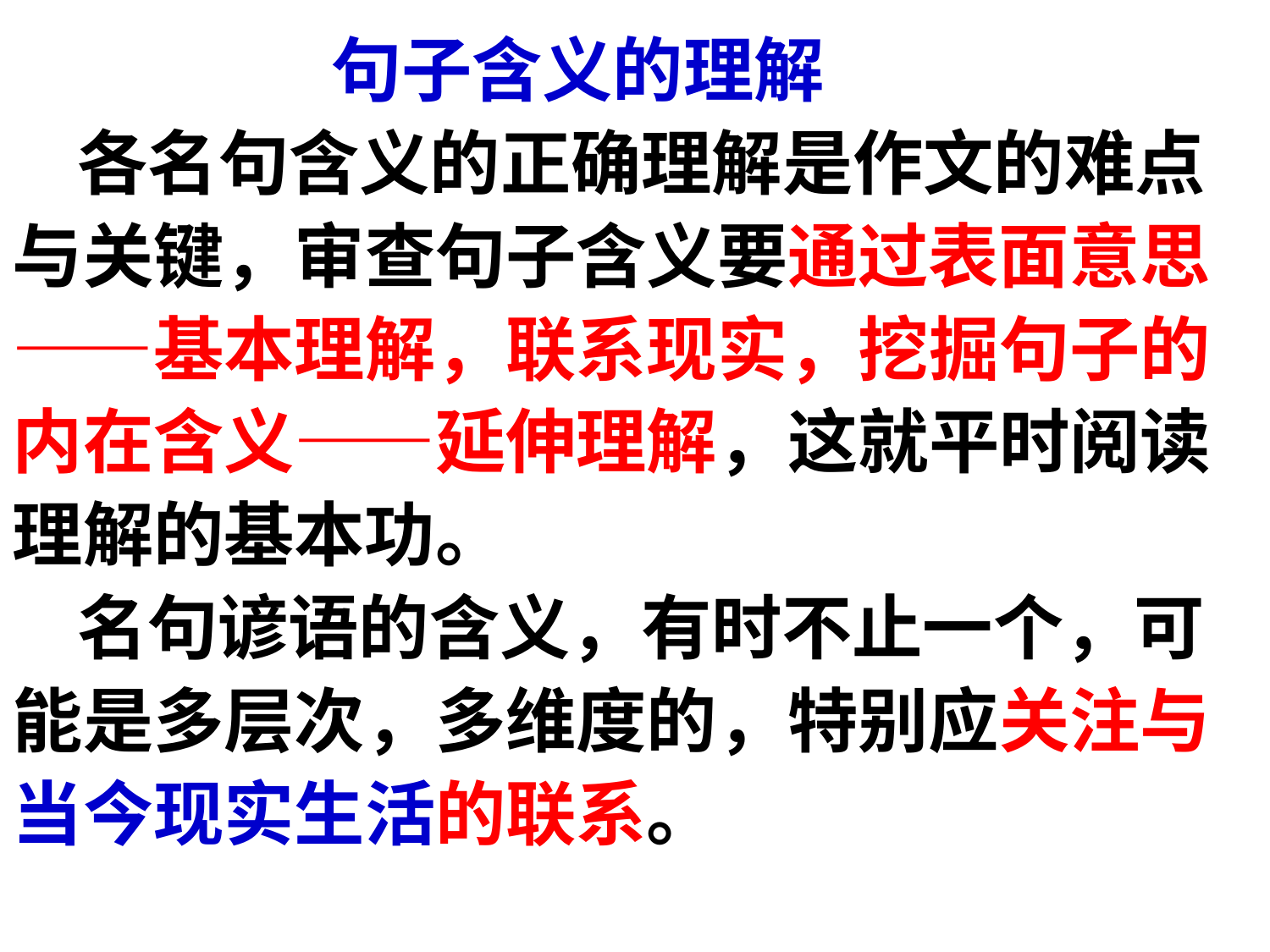

句子含义的理解
   各名句含义的正确理解是作文的难点与关键，审查句子含义要通过表面意思——基本理解，联系现实，挖掘句子的内在含义——延伸理解，这就平时阅读理解的基本功。
   名句谚语的含义，有时不止一个，可能是多层次，多维度的，特别应关注与当今现实生活的联系。